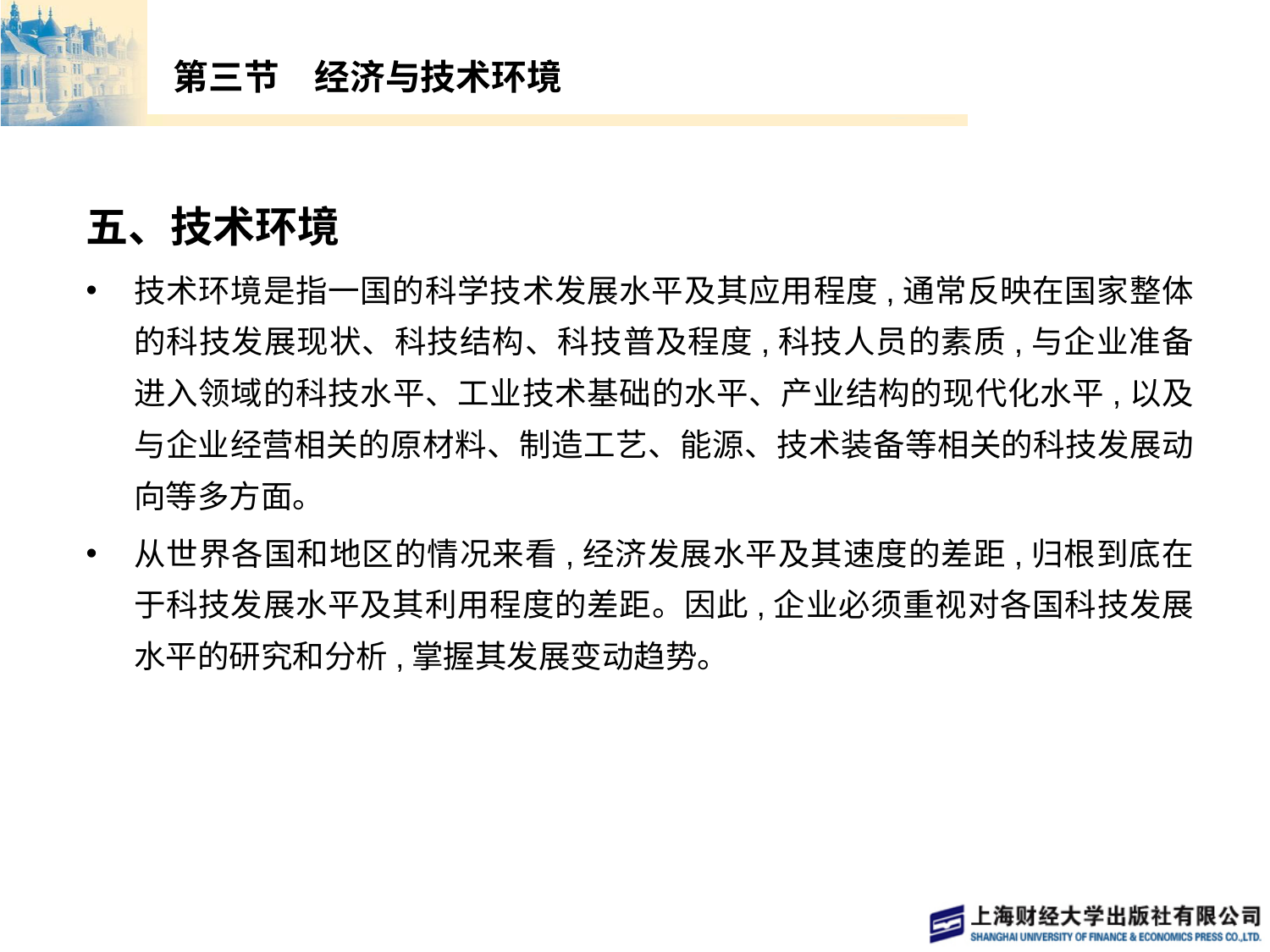

# 第三节　经济与技术环境
五、技术环境
技术环境是指一国的科学技术发展水平及其应用程度,通常反映在国家整体的科技发展现状、科技结构、科技普及程度,科技人员的素质,与企业准备进入领域的科技水平、工业技术基础的水平、产业结构的现代化水平,以及与企业经营相关的原材料、制造工艺、能源、技术装备等相关的科技发展动向等多方面。
从世界各国和地区的情况来看,经济发展水平及其速度的差距,归根到底在于科技发展水平及其利用程度的差距。因此,企业必须重视对各国科技发展水平的研究和分析,掌握其发展变动趋势。